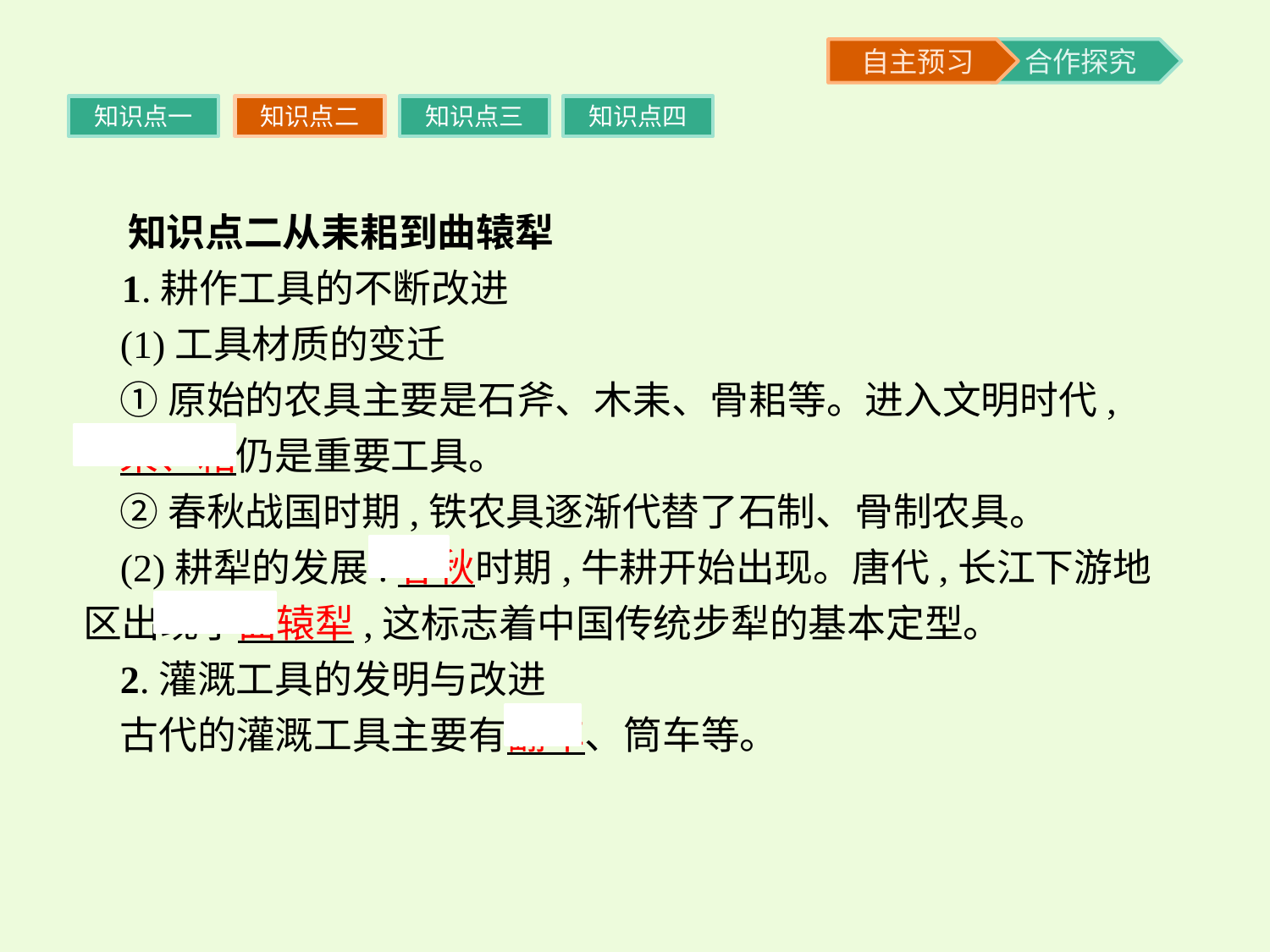

知识点一
知识点二
知识点三
知识点四
    知识点二从耒耜到曲辕犁
    1.耕作工具的不断改进
(1)工具材质的变迁
①原始的农具主要是石斧、木耒、骨耜等。进入文明时代,
耒、耜仍是重要工具。
②春秋战国时期,铁农具逐渐代替了石制、骨制农具。
(2)耕犁的发展:春秋时期,牛耕开始出现。唐代,长江下游地区出现了曲辕犁,这标志着中国传统步犁的基本定型。
2.灌溉工具的发明与改进
古代的灌溉工具主要有翻车、筒车等。